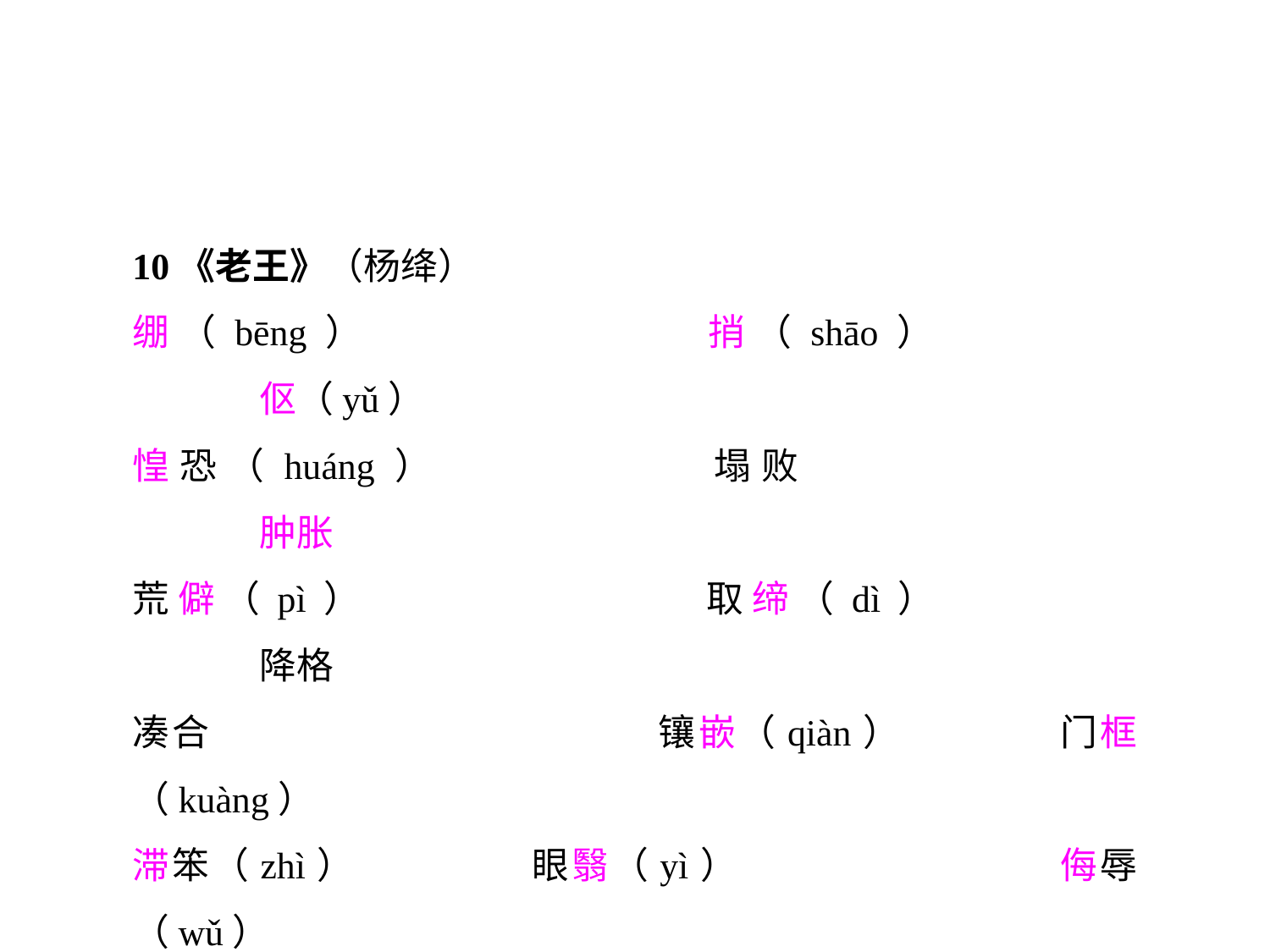

10《老王》（杨绛）
绷（bēng）			捎（shāo）			伛（yǔ）
惶恐（huáng）		塌败				肿胀
荒僻（pì）			取缔（dì）			降格
凑合				镶嵌（qiàn）		门框（kuàng）
滞笨（zhì）		眼翳（yì）			侮辱（wǔ）
愧怍（zuò）		蹬三轮（dēng）